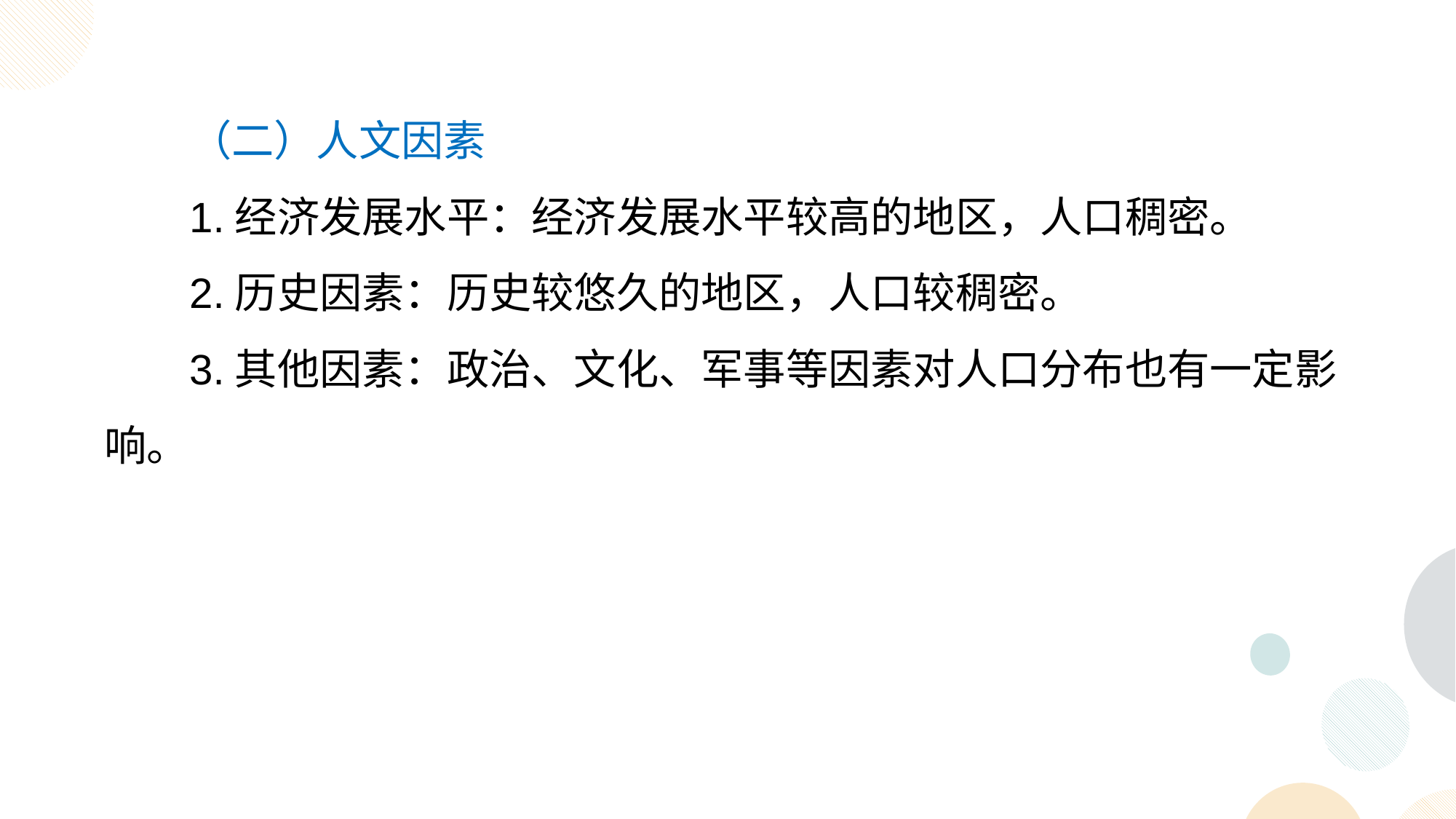

（二）人文因素
1.经济发展水平：经济发展水平较高的地区，人口稠密。
2.历史因素：历史较悠久的地区，人口较稠密。
3.其他因素：政治、文化、军事等因素对人口分布也有一定影响。